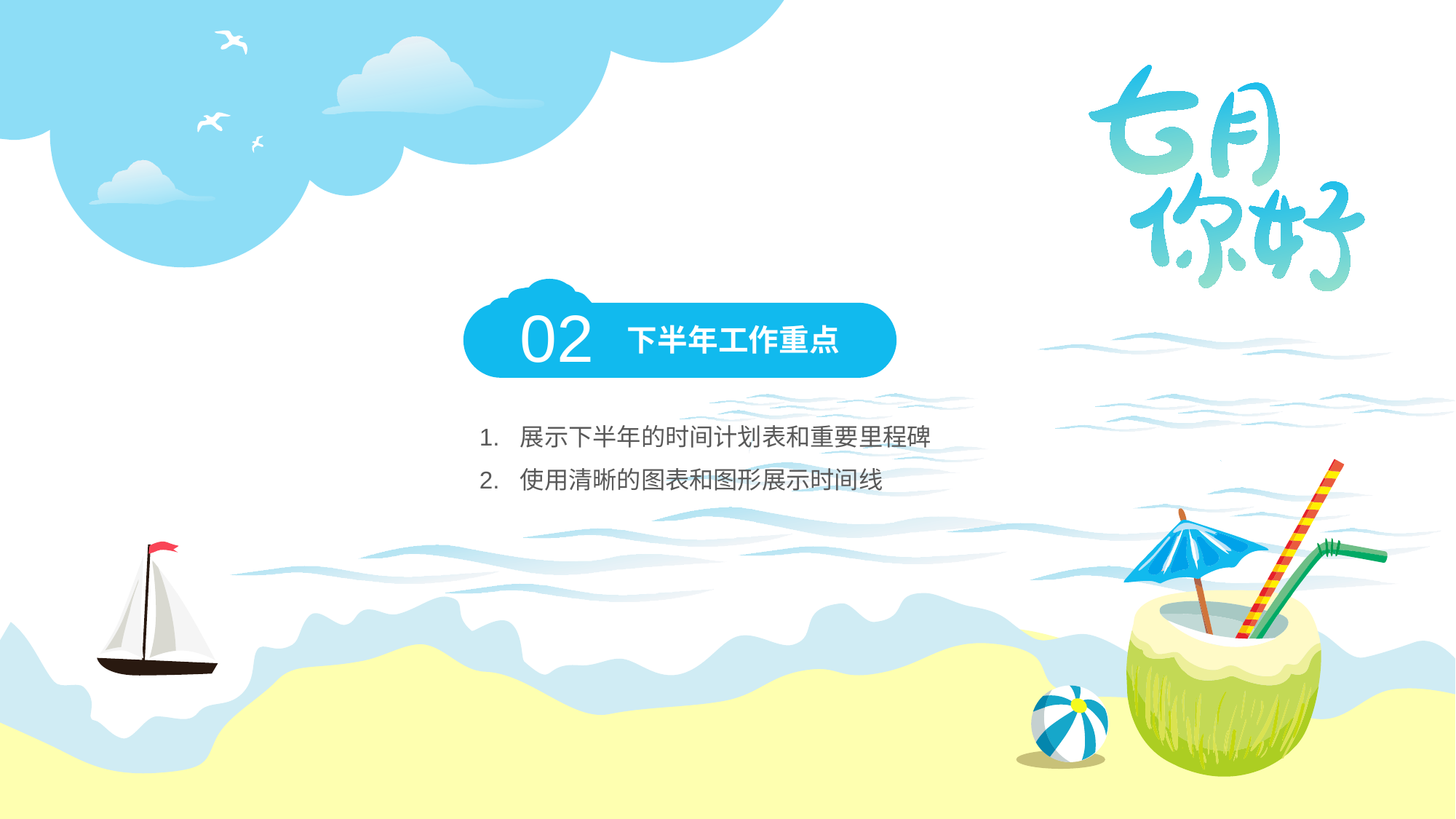

七月

02
下半年工作重点
你好

展示下半年的时间计划表和重要里程碑
使用清晰的图表和图形展示时间线